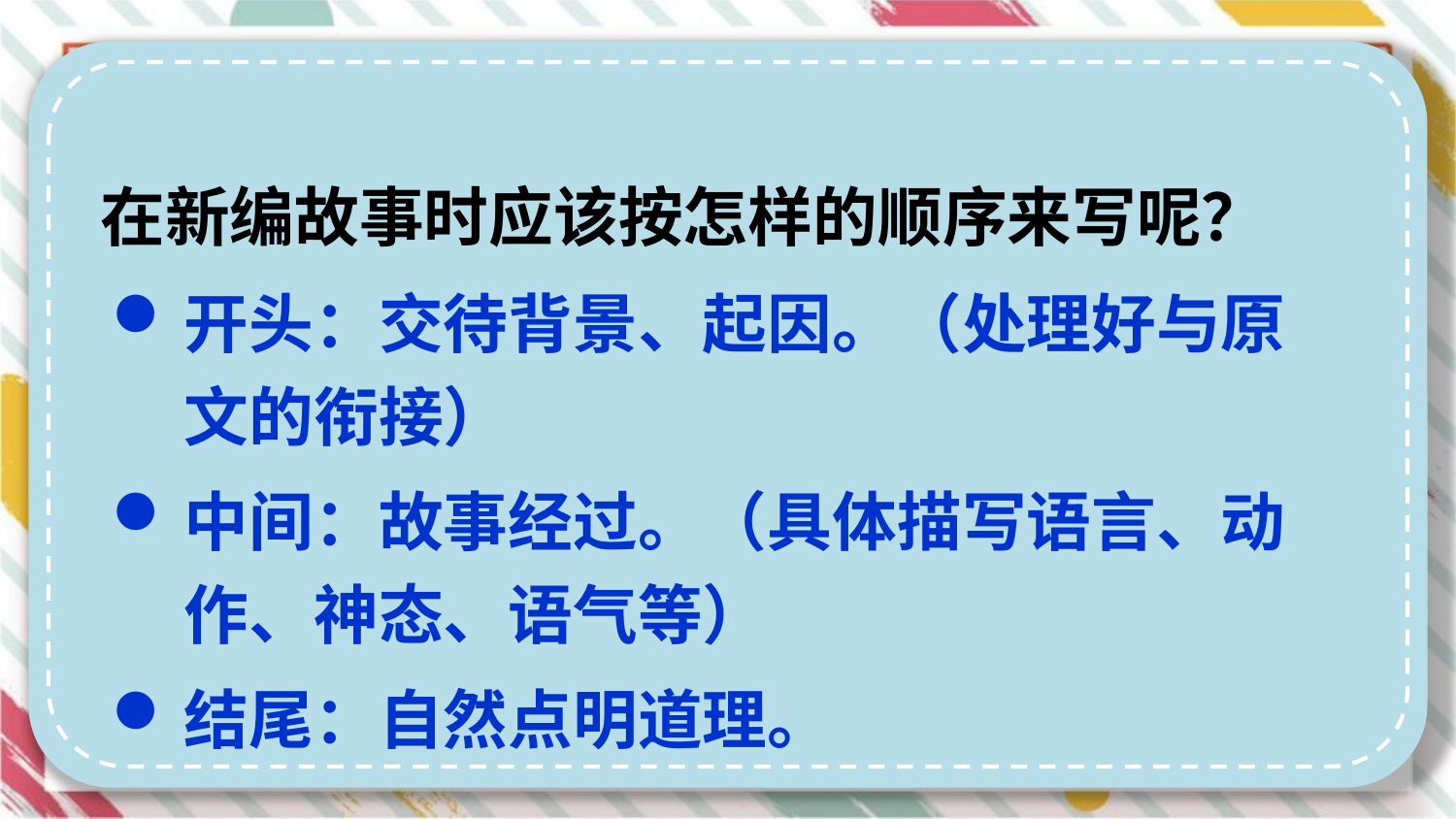

在新编故事时应该按怎样的顺序来写呢？
开头：交待背景、起因。（处理好与原文的衔接）
中间：故事经过。（具体描写语言、动作、神态、语气等）
结尾：自然点明道理。